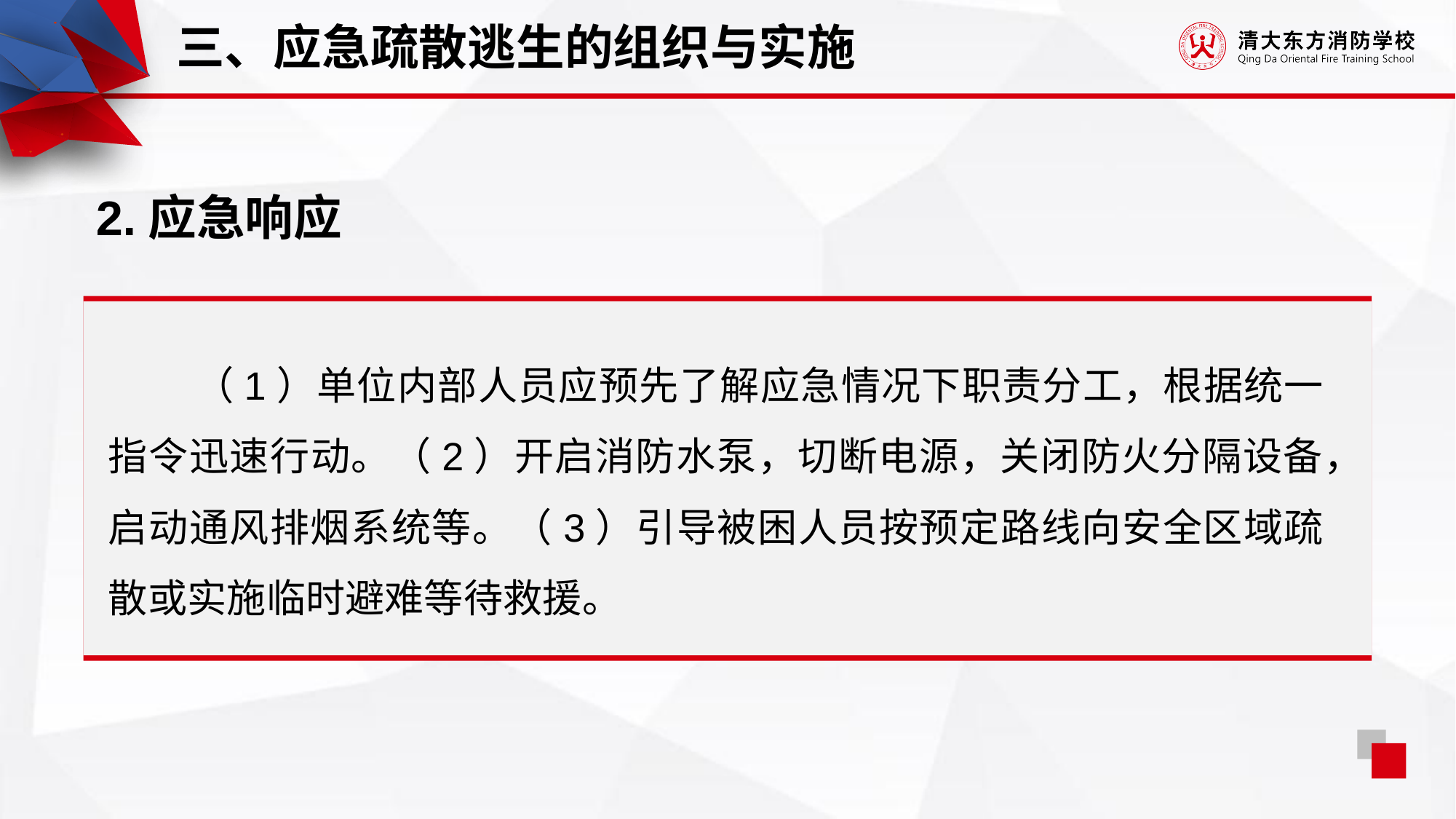

三、应急疏散逃生的组织与实施

2.应急响应

（1）单位内部人员应预先了解应急情况下职责分工，根据统一指令迅速行动。（2）开启消防水泵，切断电源，关闭防火分隔设备，启动通风排烟系统等。（3）引导被困人员按预定路线向安全区域疏散或实施临时避难等待救援。